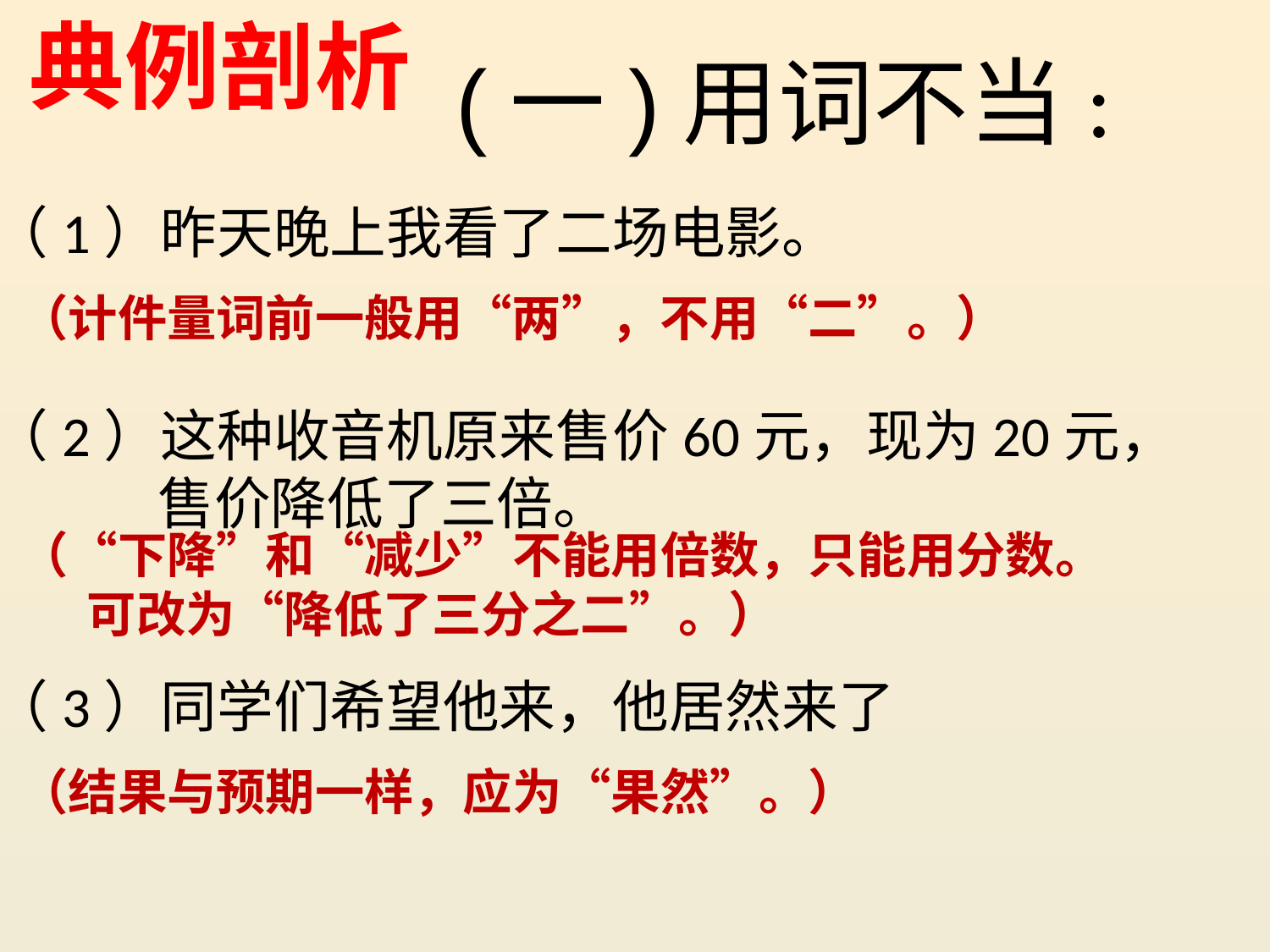

典例剖析
(一)用词不当:
（1）昨天晚上我看了二场电影。

（2）这种收音机原来售价60元，现为20元，
            售价降低了三倍。

（3）同学们希望他来，他居然来了
（计件量词前一般用“两”，不用“二”。）

（“下降”和“减少”不能用倍数，只能用分数。
     可改为“降低了三分之二”。）

（结果与预期一样，应为“果然”。）